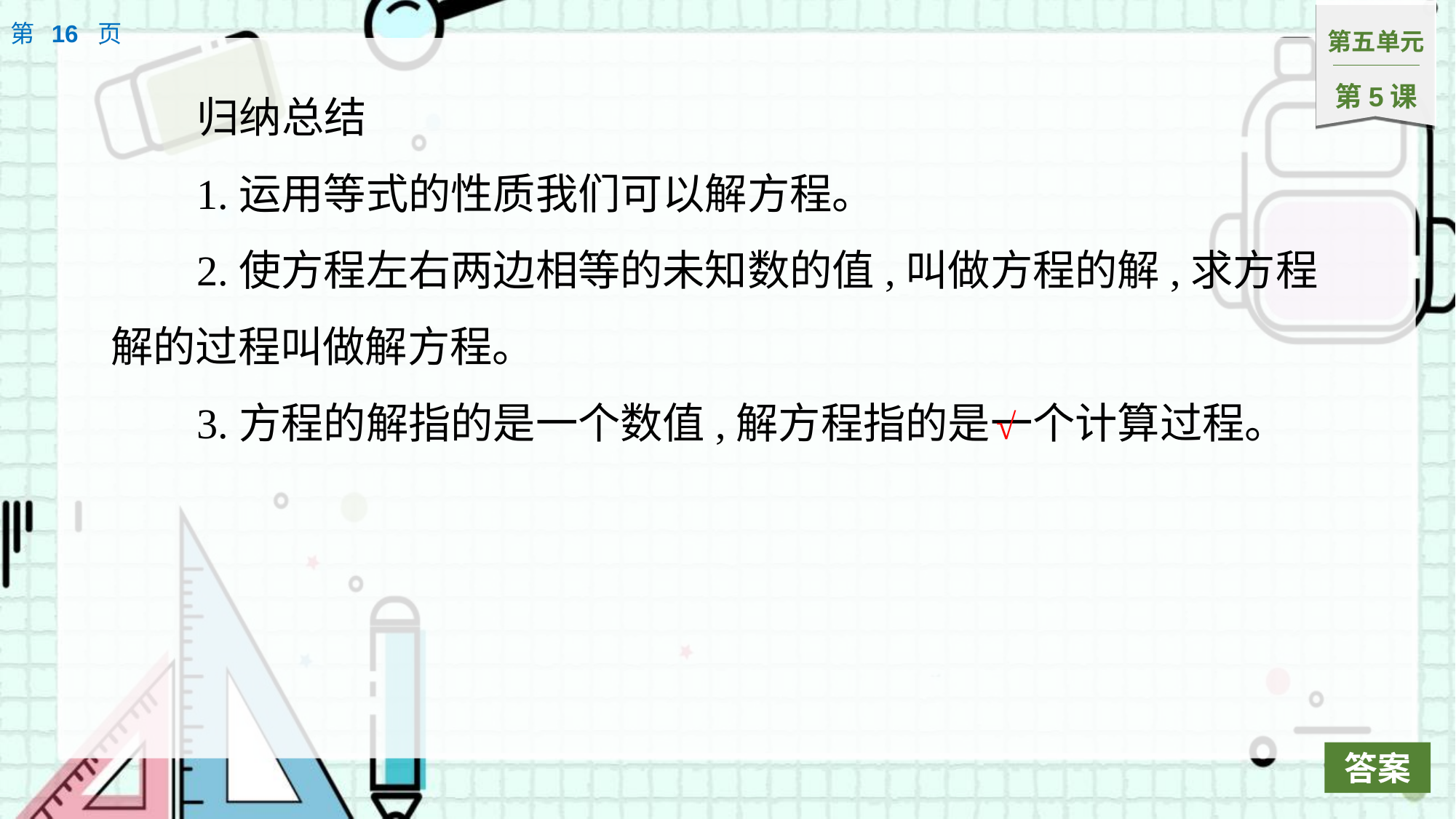

归纳总结
1.运用等式的性质我们可以解方程。
2.使方程左右两边相等的未知数的值,叫做方程的解,求方程解的过程叫做解方程。
3.方程的解指的是一个数值,解方程指的是一个计算过程。
√
答案